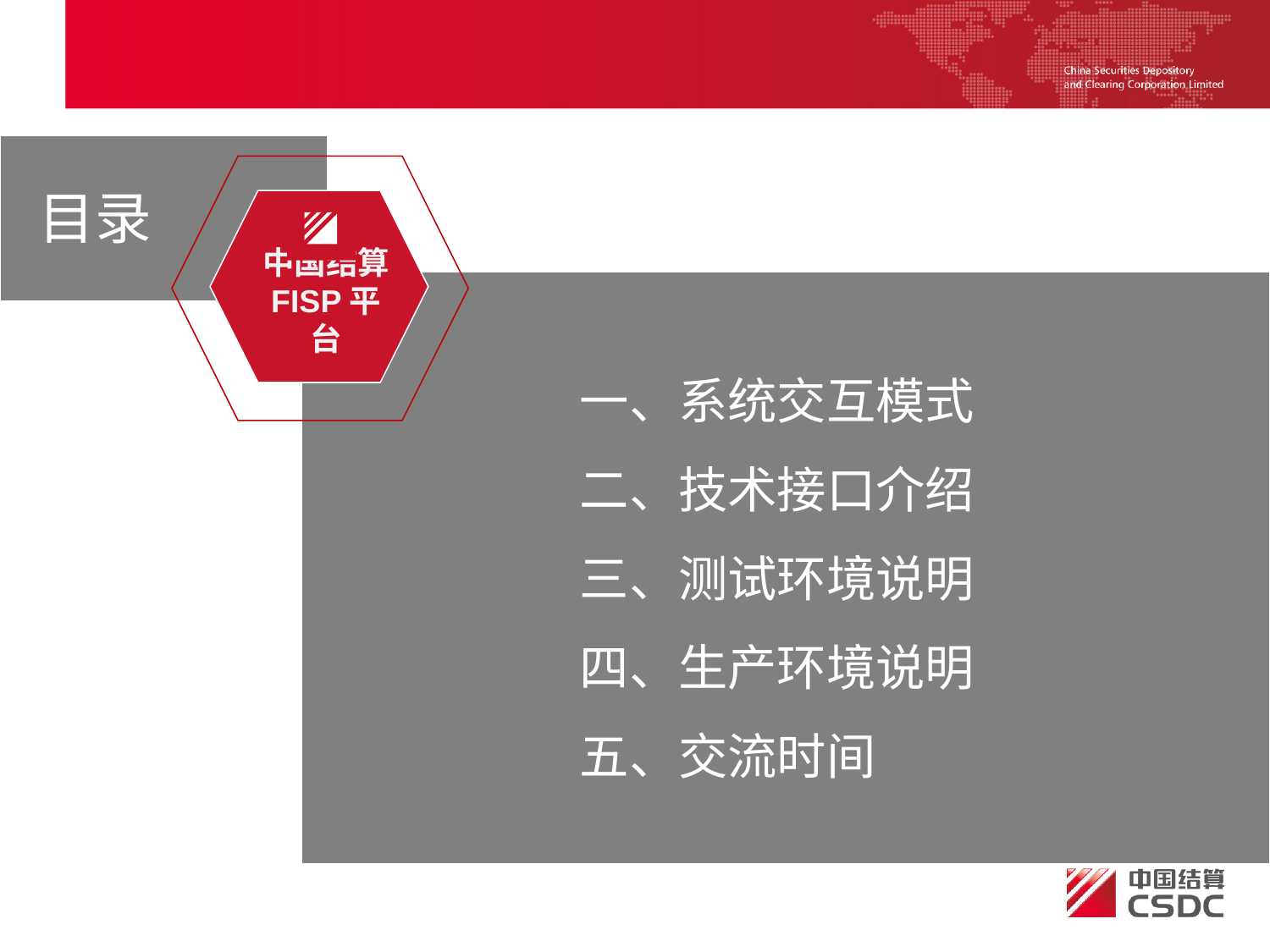

目录

中国结算
FISP平台

一、系统交互模式
二、技术接口介绍
三、测试环境说明
四、生产环境说明
五、交流时间